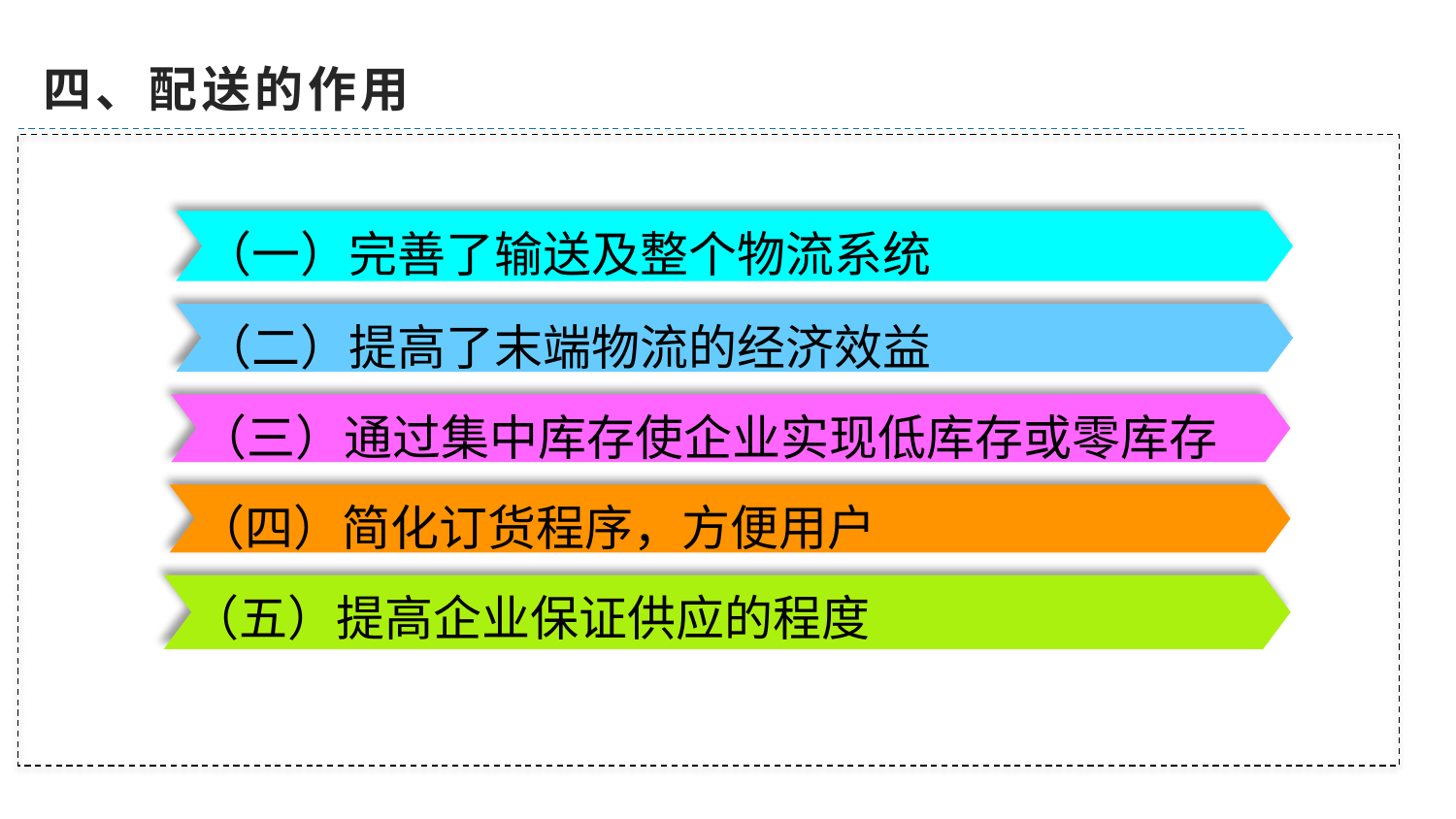

四、配送的作用

（一）完善了输送及整个物流系统

（二）提高了末端物流的经济效益

（三）通过集中库存使企业实现低库存或零库存

（四）简化订货程序，方便用户

（五）提高企业保证供应的程度